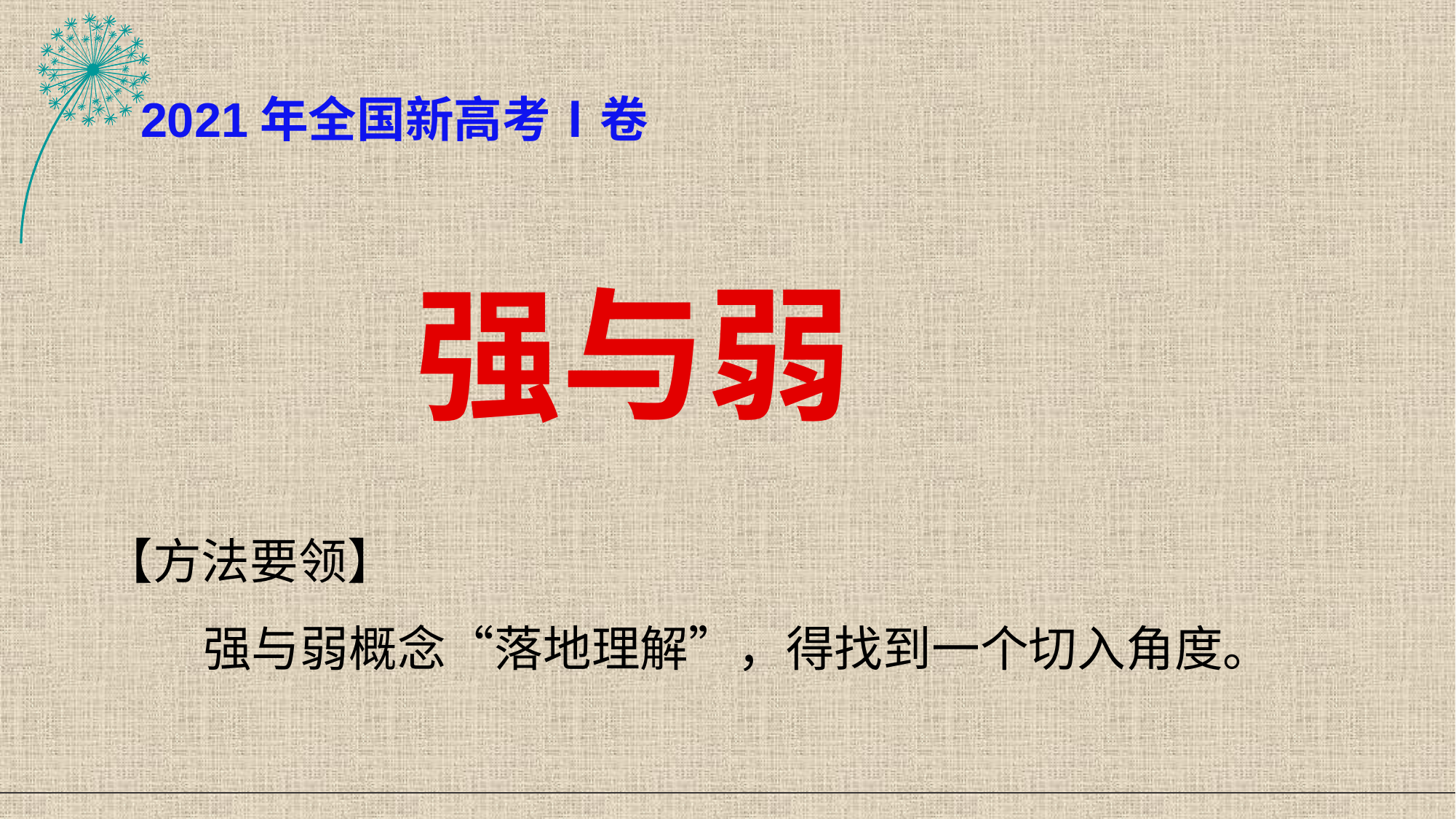

2021年全国新高考Ⅰ卷

                         强与弱
【方法要领】
        强与弱概念“落地理解”，得找到一个切入角度。

62